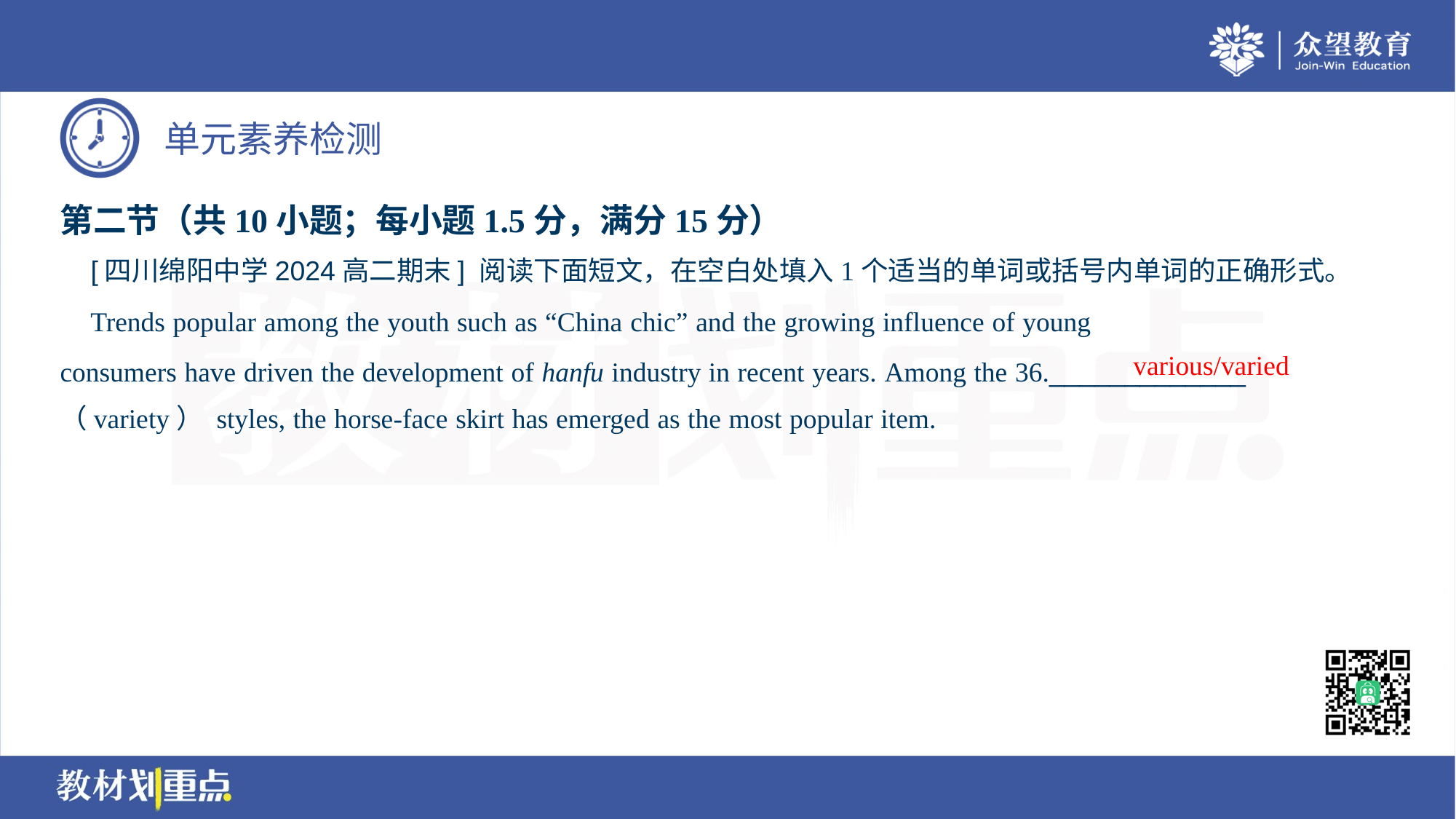

第二节（共10小题；每小题1.5分，满分15分）
    [四川绵阳中学2024高二期末] 阅读下面短文，在空白处填入1个适当的单词或括号内单词的正确形式。
    Trends popular among the youth such as “China chic” and the growing influence of young
consumers have driven the development of hanfu industry in recent years. Among the 36._____________
（variety） styles, the horse-face skirt has emerged as the most popular item.
various/varied